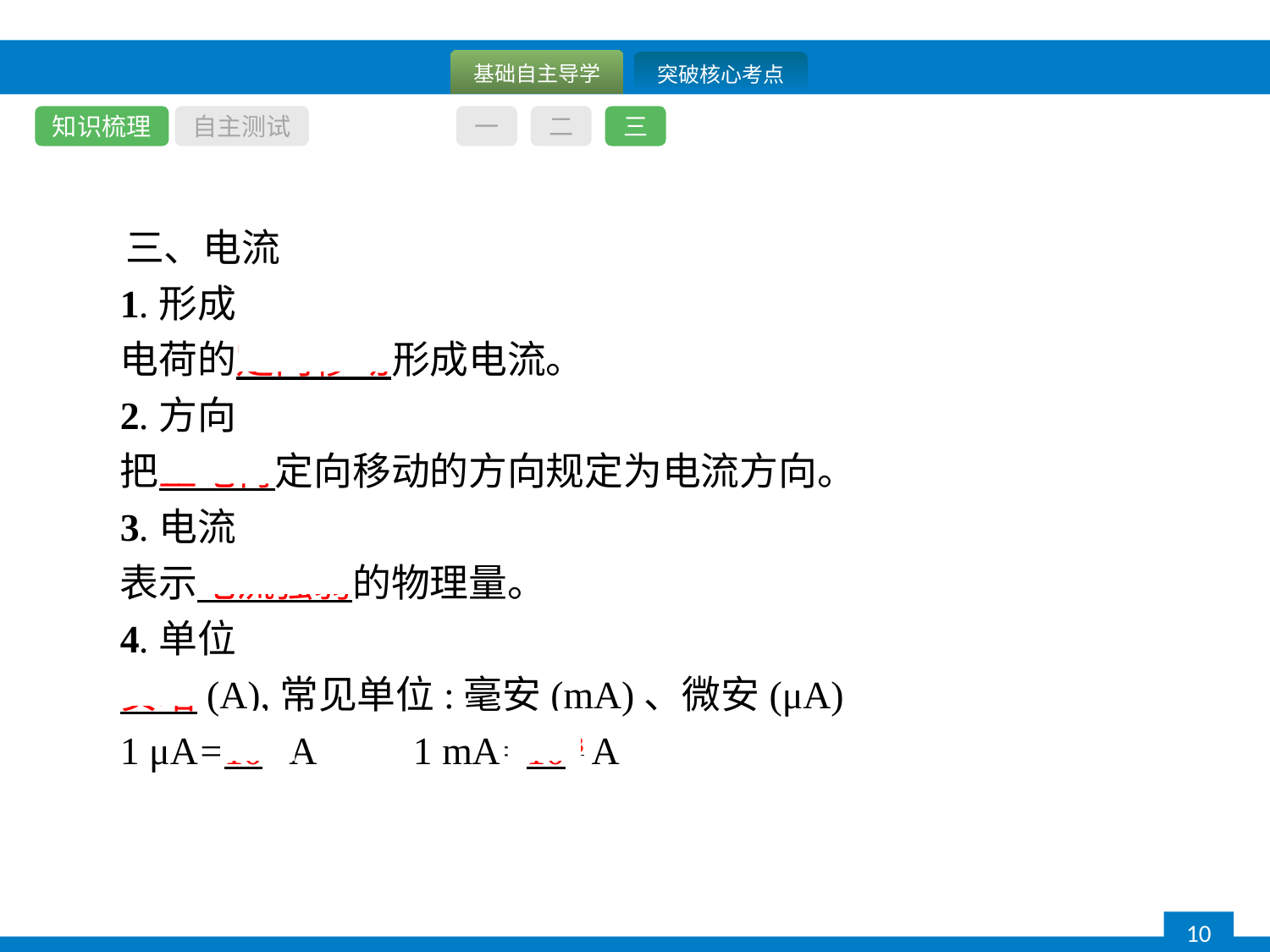

知识梳理
自主测试
一
二
三
三、电流
1.形成
电荷的定向移动形成电流。
2.方向
把正电荷定向移动的方向规定为电流方向。
3.电流
表示电流强弱的物理量。
4.单位
安培(A),常见单位:毫安(mA)、微安(μA)
1 μA=10-6 A　　1 mA=10-3 A